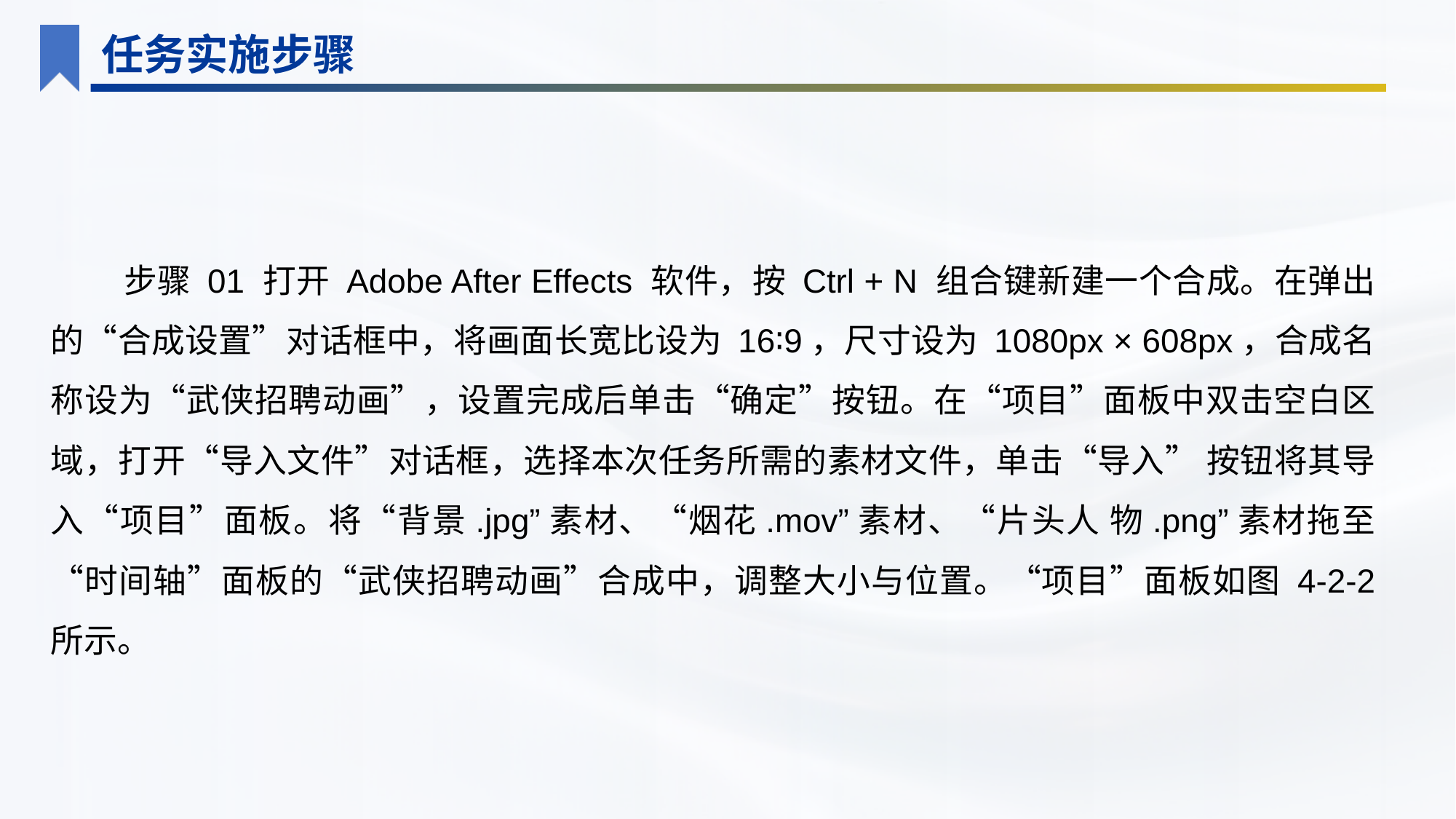

任务实施步骤
步骤 01 打开 Adobe After Effects 软件，按 Ctrl + N 组合键新建一个合成。在弹出的“合成设置”对话框中，将画面长宽比设为 16∶9，尺寸设为 1080px × 608px，合成名称设为“武侠招聘动画”，设置完成后单击“确定”按钮。在“项目”面板中双击空白区域，打开“导入文件”对话框，选择本次任务所需的素材文件，单击“导入” 按钮将其导入“项目”面板。将“背景.jpg”素材、“烟花.mov”素材、“片头人 物.png”素材拖至“时间轴”面板的“武侠招聘动画”合成中，调整大小与位置。“项目”面板如图 4-2-2 所示。